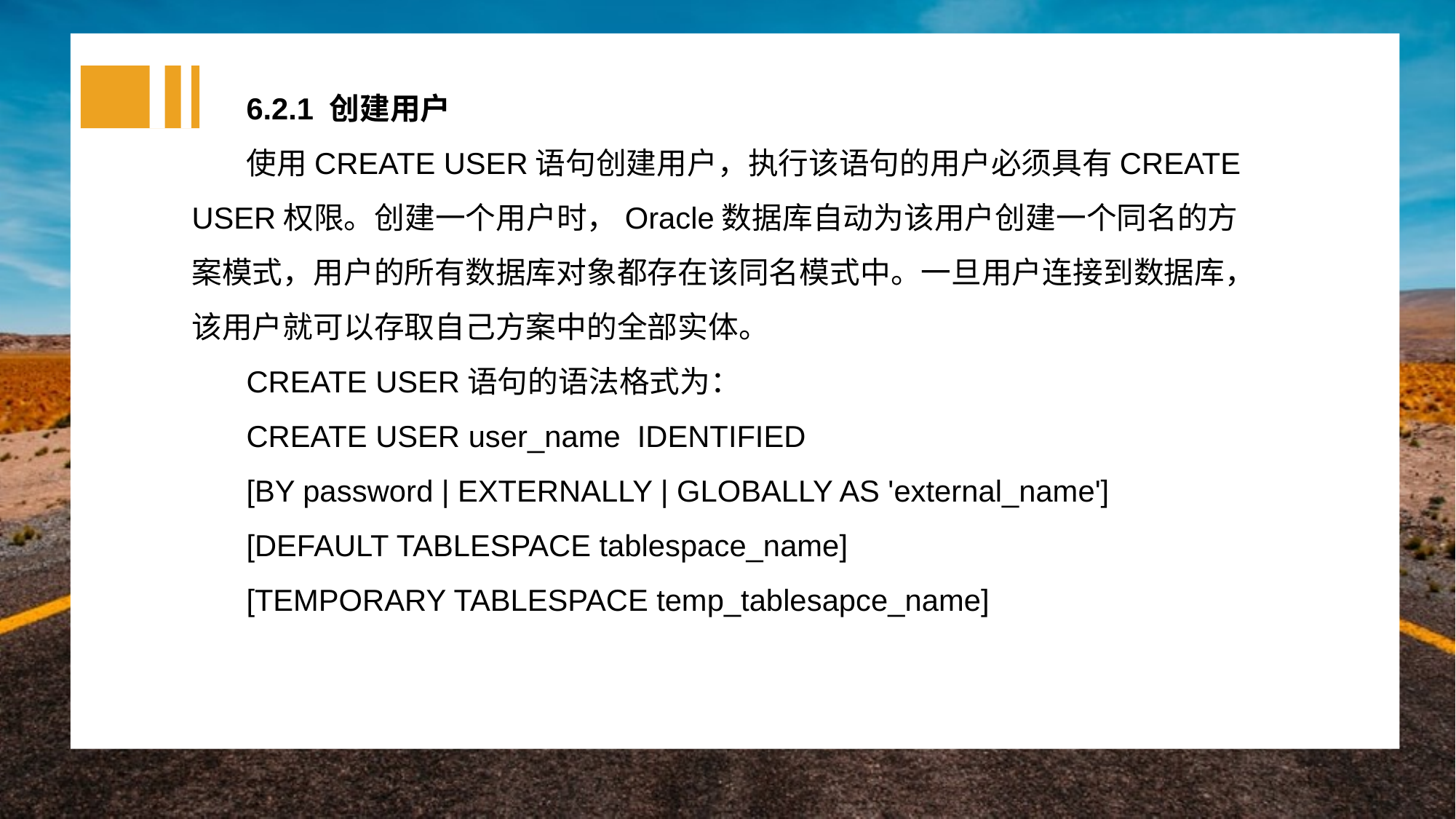

6.2.1 创建用户
使用CREATE USER语句创建用户，执行该语句的用户必须具有CREATE USER权限。创建一个用户时，Oracle数据库自动为该用户创建一个同名的方案模式，用户的所有数据库对象都存在该同名模式中。一旦用户连接到数据库，该用户就可以存取自己方案中的全部实体。
CREATE USER语句的语法格式为：
CREATE USER user_name  IDENTIFIED
[BY password | EXTERNALLY | GLOBALLY AS 'external_name']
[DEFAULT TABLESPACE tablespace_name]
[TEMPORARY TABLESPACE temp_tablesapce_name]